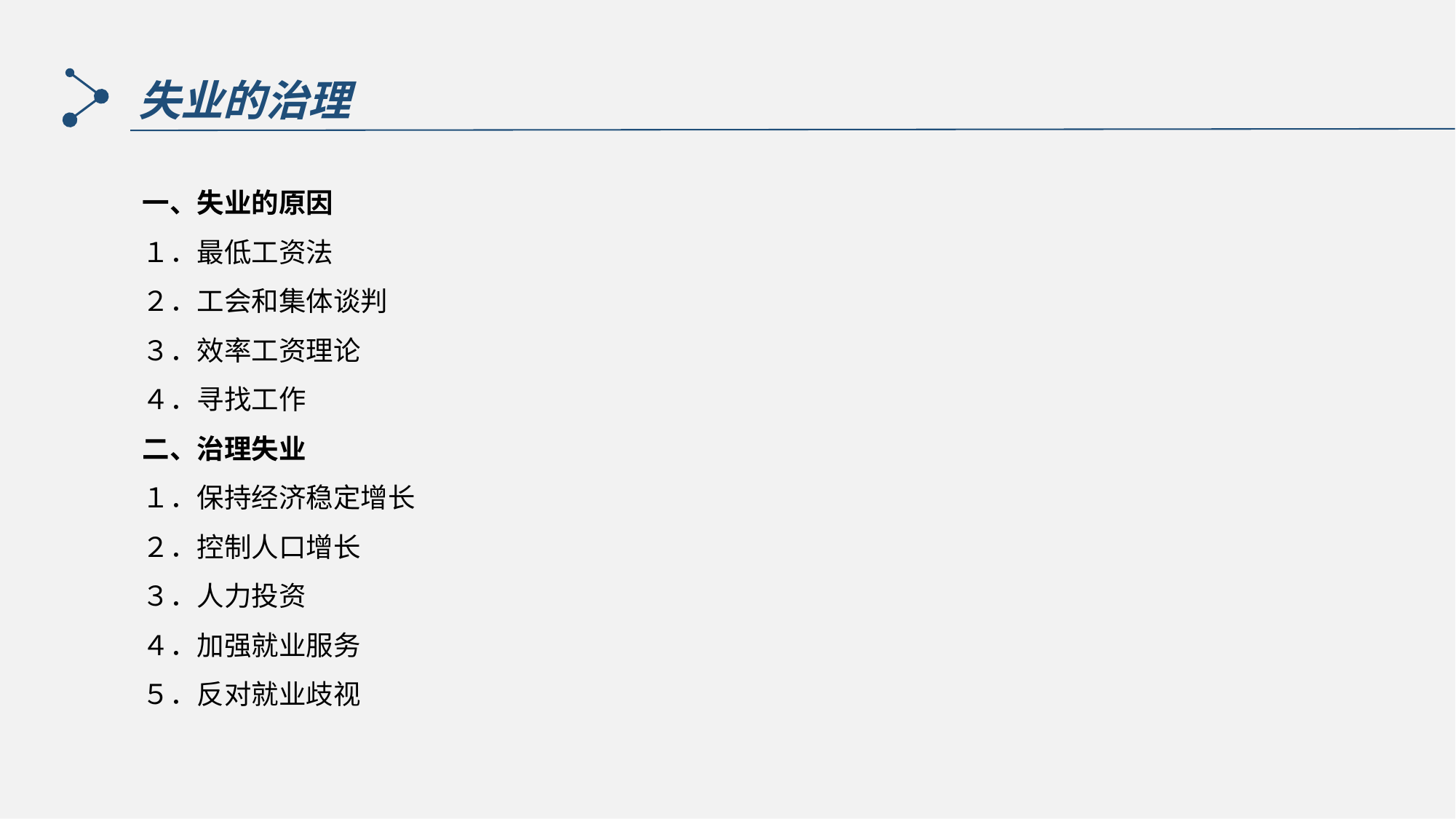

失业的治理
一、失业的原因
１．最低工资法
２．工会和集体谈判
３．效率工资理论
４．寻找工作
二、治理失业
１．保持经济稳定增长
２．控制人口增长
３．人力投资
４．加强就业服务
５．反对就业歧视